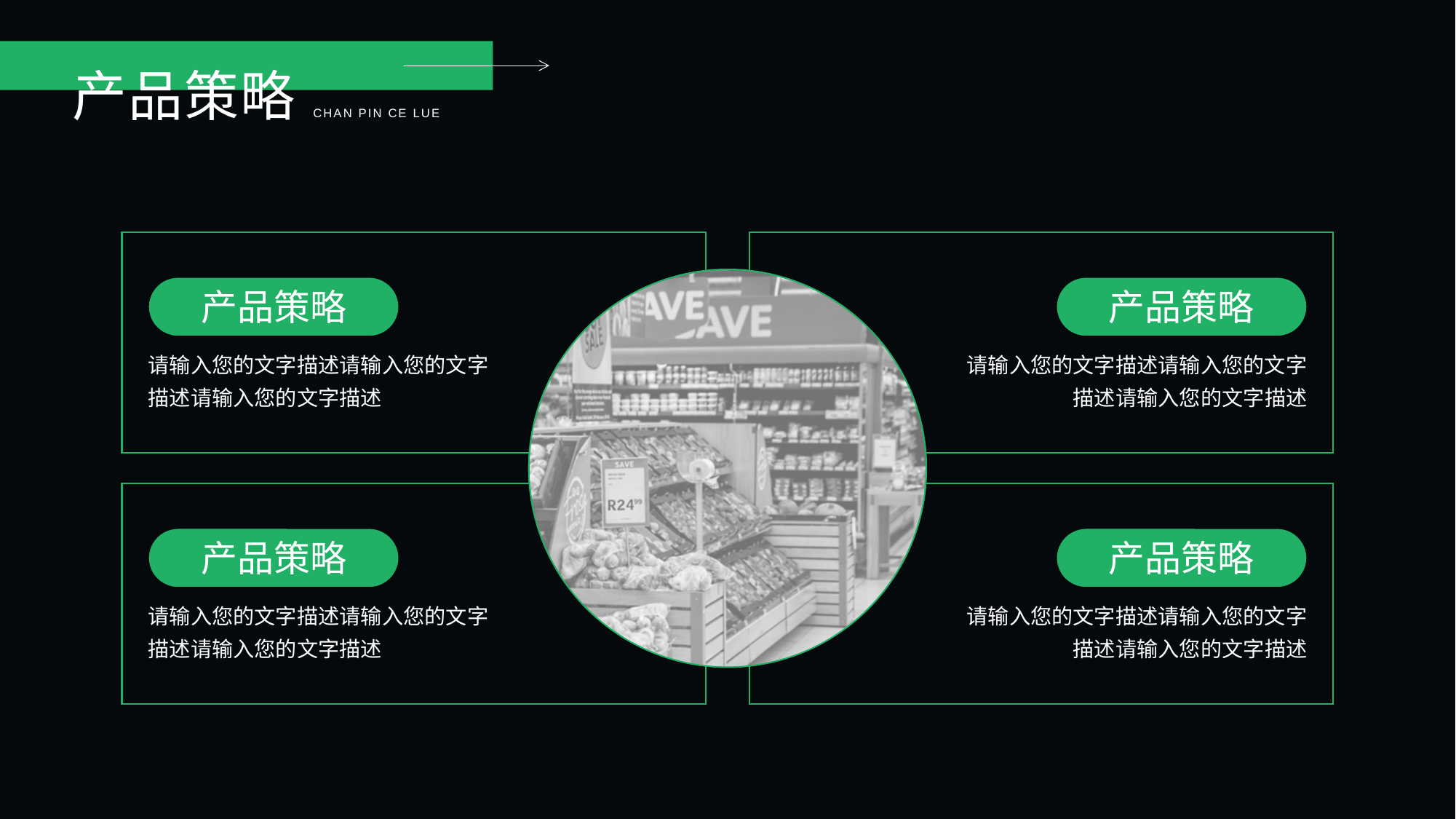

产品策略
CHAN PIN CE LUE

产品策略
产品策略
请输入您的文字描述请输入您的文字描述请输入您的文字描述
请输入您的文字描述请输入您的文字描述请输入您的文字描述

产品策略
产品策略
请输入您的文字描述请输入您的文字描述请输入您的文字描述
请输入您的文字描述请输入您的文字描述请输入您的文字描述